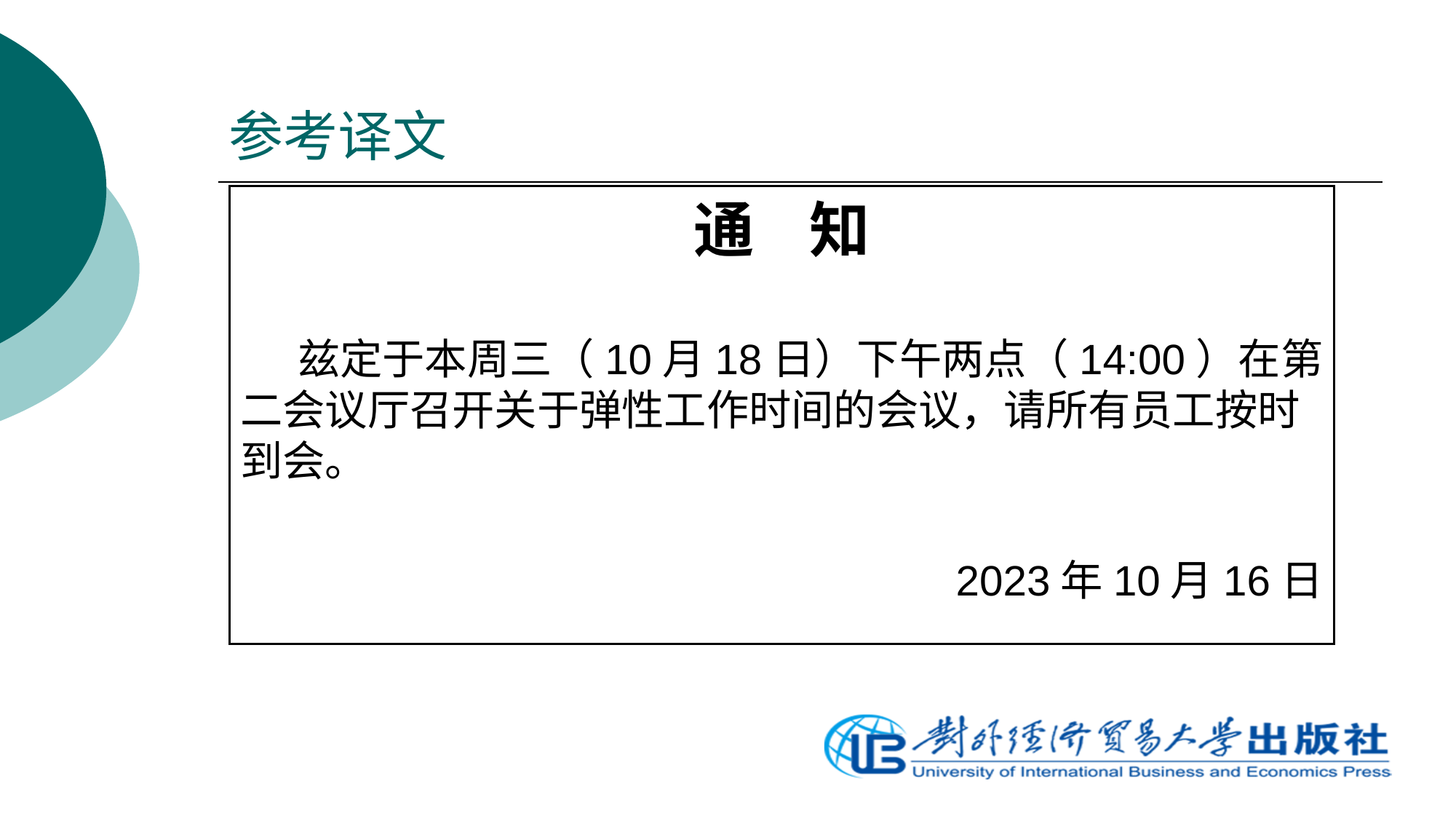

# 参考译文
通    知

     兹定于本周三（10月18日）下午两点（14:00）在第二会议厅召开关于弹性工作时间的会议，请所有员工按时到会。

2023年10月16日